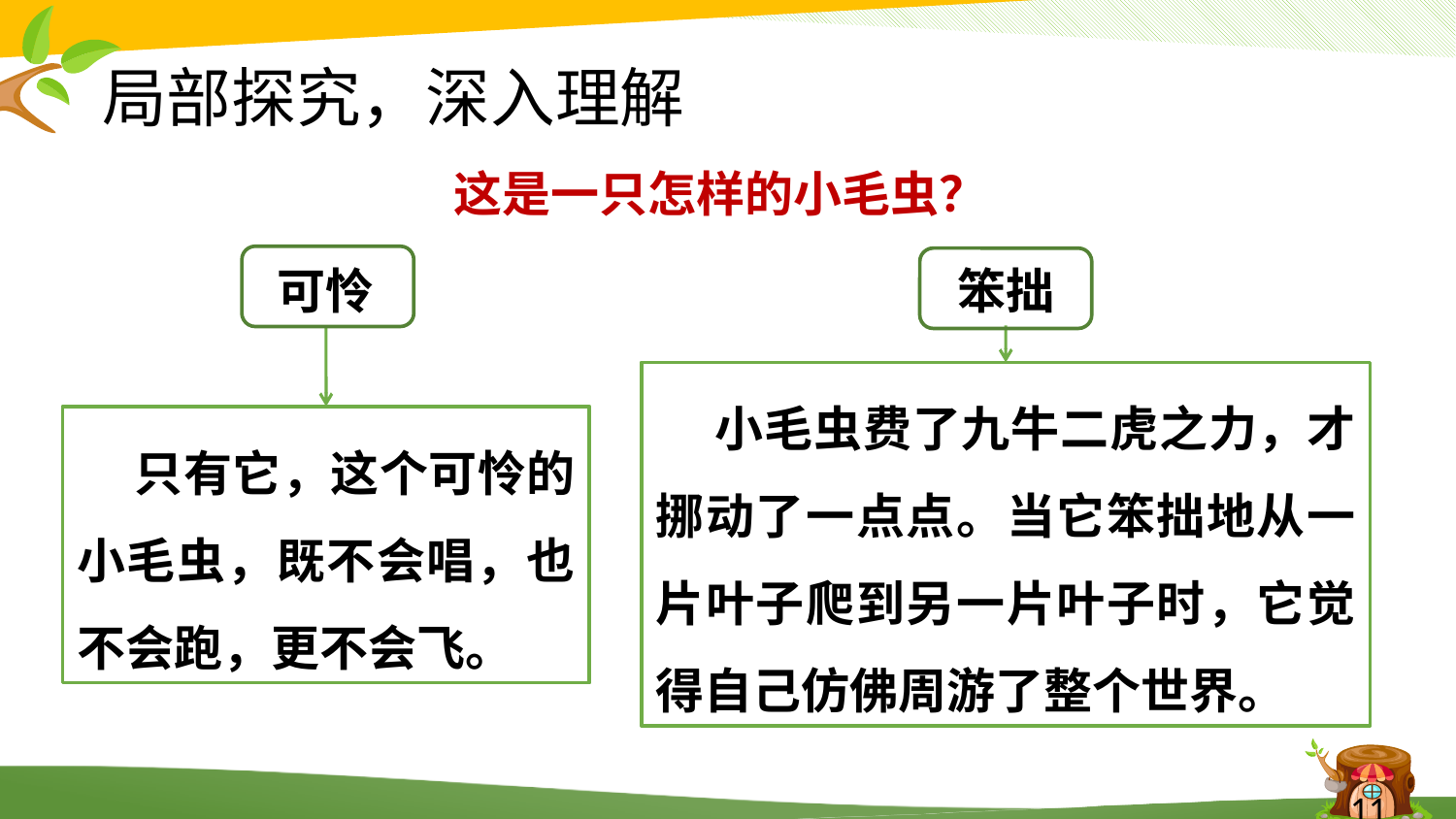

# 局部探究，深入理解
这是一只怎样的小毛虫？

可怜
笨拙
    小毛虫费了九牛二虎之力，才挪动了一点点。当它笨拙地从一片叶子爬到另一片叶子时，它觉得自己仿佛周游了整个世界。
    只有它，这个可怜的小毛虫，既不会唱，也不会跑，更不会飞。